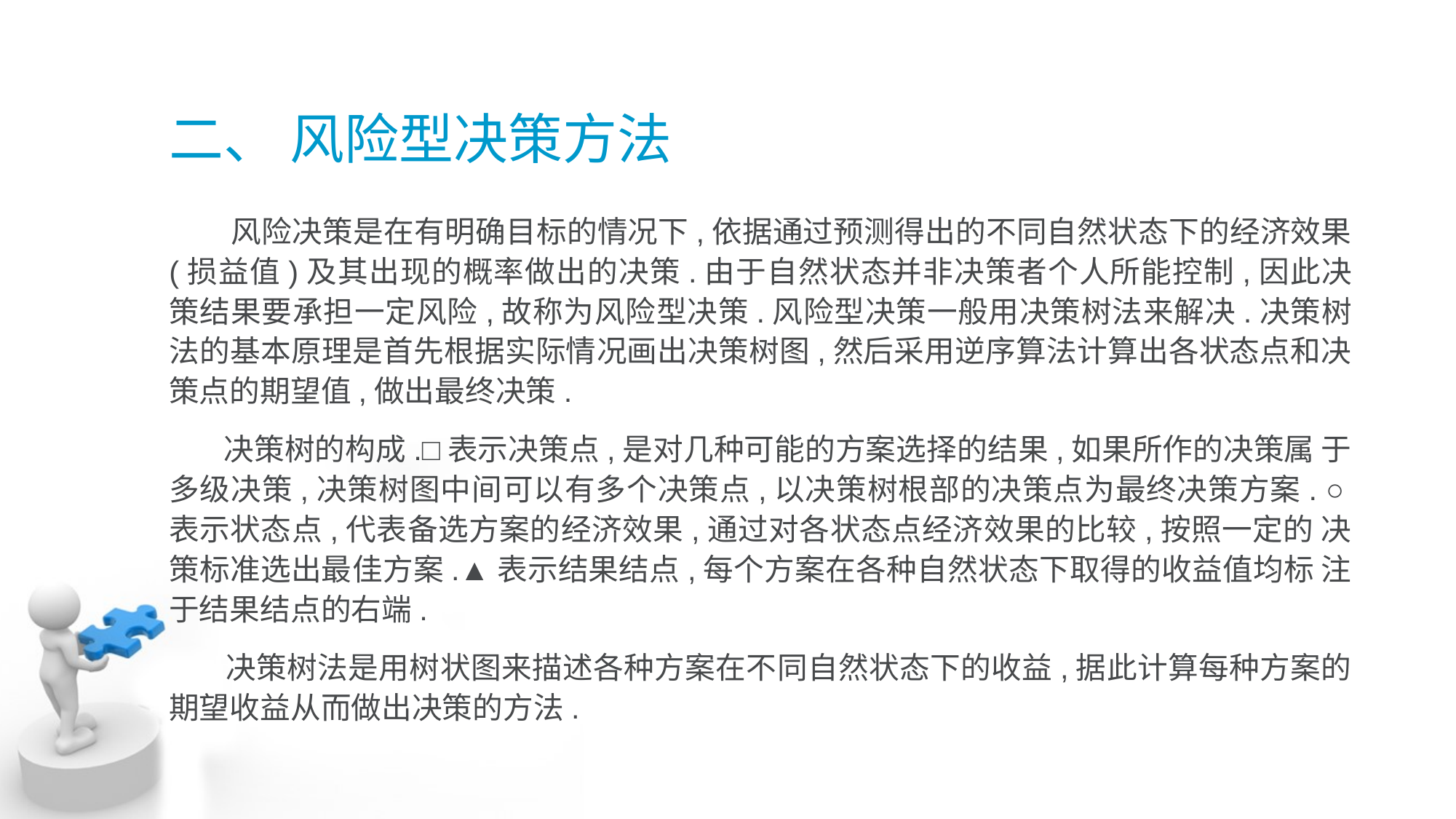

# 二、 风险型决策方法
        风险决策是在有明确目标的情况下,依据通过预测得出的不同自然状态下的经济效果 (损益值)及其出现的概率做出的决策.由于自然状态并非决策者个人所能控制,因此决 策结果要承担一定风险,故称为风险型决策.风险型决策一般用决策树法来解决.决策树 法的基本原理是首先根据实际情况画出决策树图,然后采用逆序算法计算出各状态点和决 策点的期望值,做出最终决策.
       决策树的构成.□表示决策点,是对几种可能的方案选择的结果,如果所作的决策属 于多级决策,决策树图中间可以有多个决策点,以决策树根部的决策点为最终决策方案. ○表示状态点,代表备选方案的经济效果,通过对各状态点经济效果的比较,按照一定的 决策标准选出最佳方案.▲表示结果结点,每个方案在各种自然状态下取得的收益值均标 注于结果结点的右端.
       决策树法是用树状图来描述各种方案在不同自然状态下的收益,据此计算每种方案的 期望收益从而做出决策的方法.